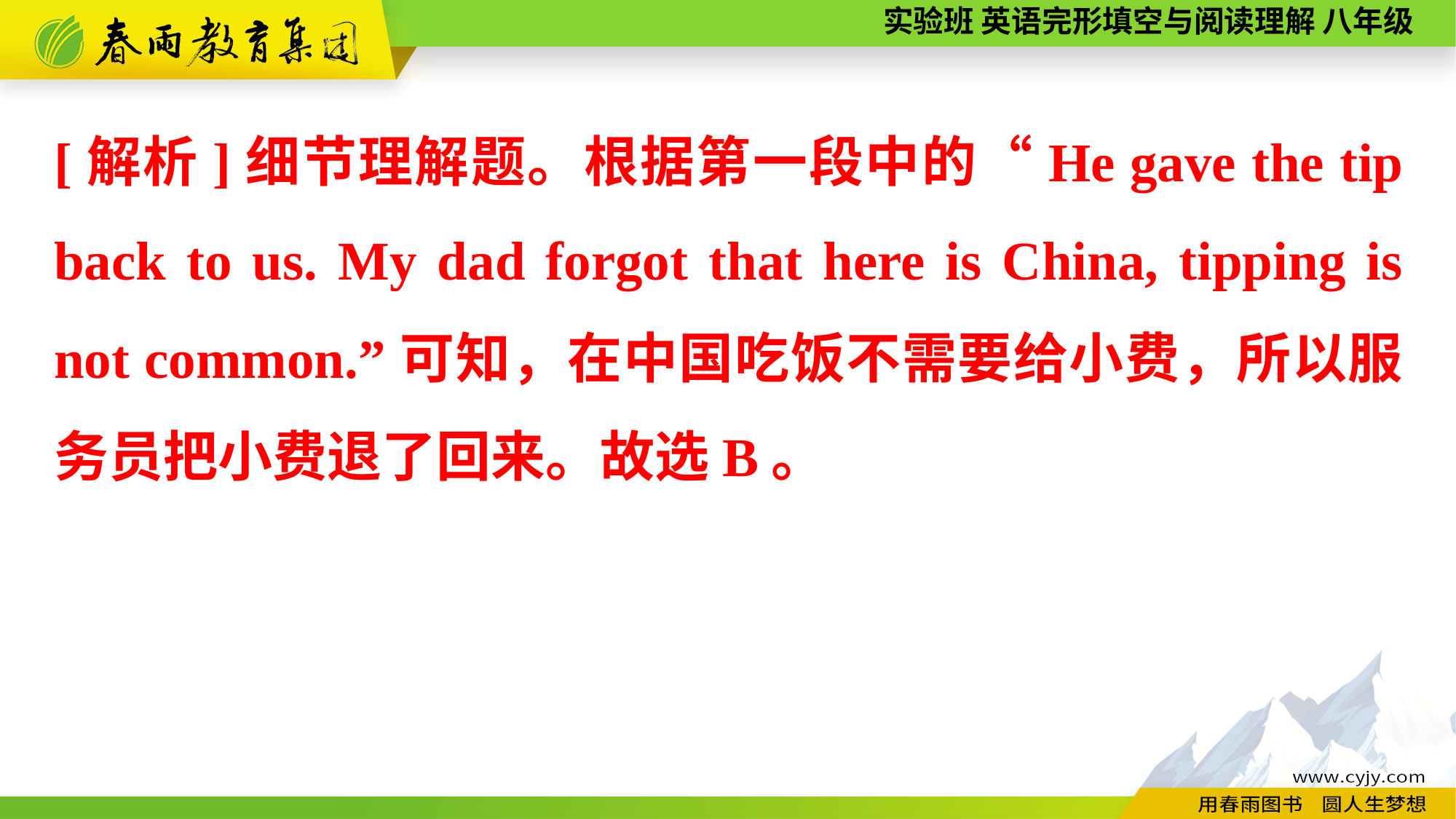

[解析]细节理解题。根据第一段中的“He gave the tip back to us. My dad forgot that here is China, tipping is not common.”可知，在中国吃饭不需要给小费，所以服务员把小费退了回来。故选B。